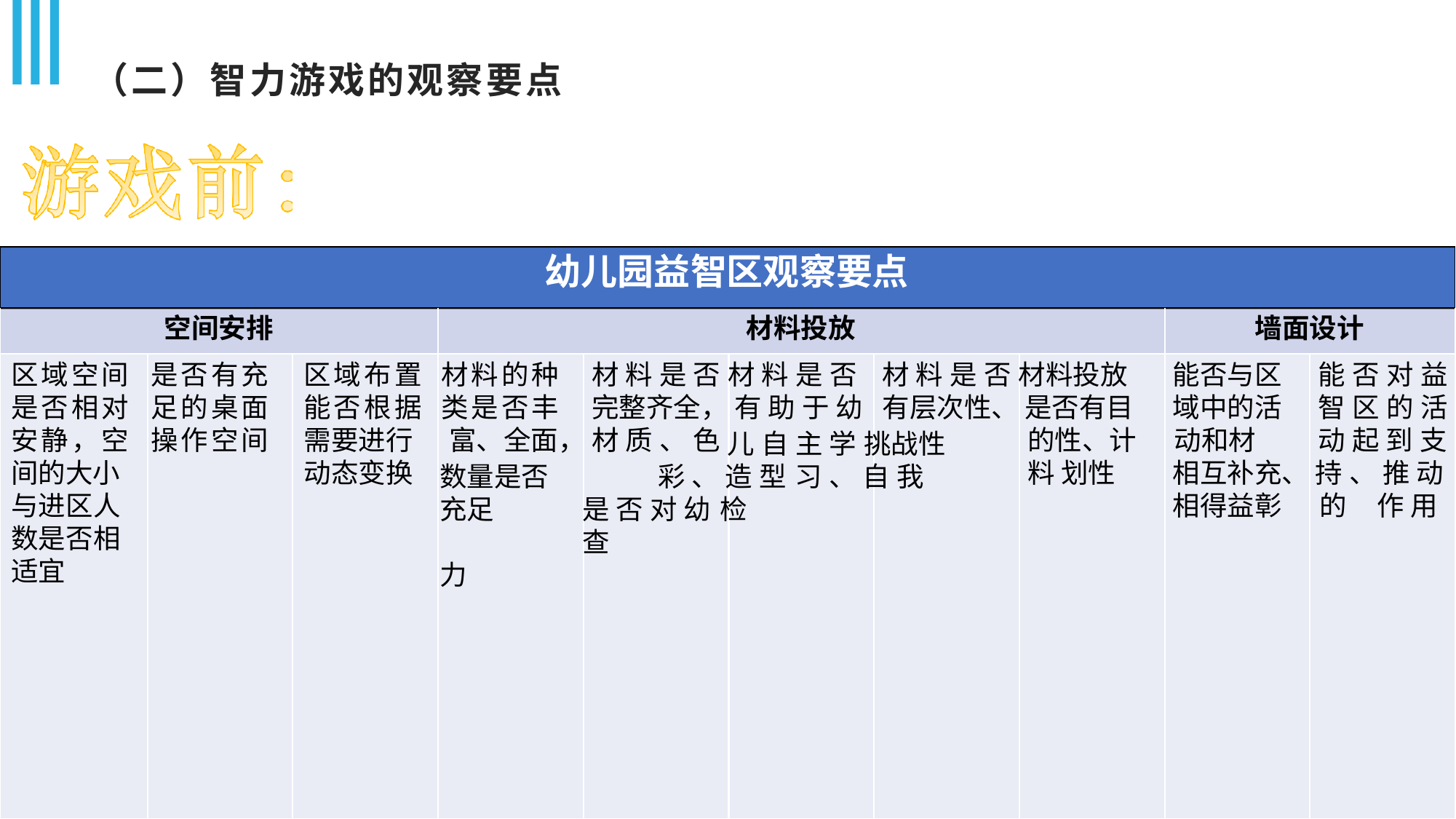

# （二）智力游戏的观察要点

幼儿园益智区观察要点
材料投放
材料是否 材料是否 完整齐全， 有助于幼

空间安排
墙面设计

区域空间 是否有充 是否相对 足的桌面 安静，空 操作空间 间的大小
与进区人 数是否相 适宜
区域布置 材料的种 能否根据 类是否丰 需要进行
动态变换
材料是否 材料投放 有层次性、 是否有目
能否与区 域中的活
的性、计	动和材料 划性
能否对益 智区的活 动起到支
富、全面， 材质、 色
儿自主学 挑战性 数量是否	彩、 造型 习、 自我
充足	是否对幼 检	查
力
相互补充、 持、 推动
相得益彰	的	作 用